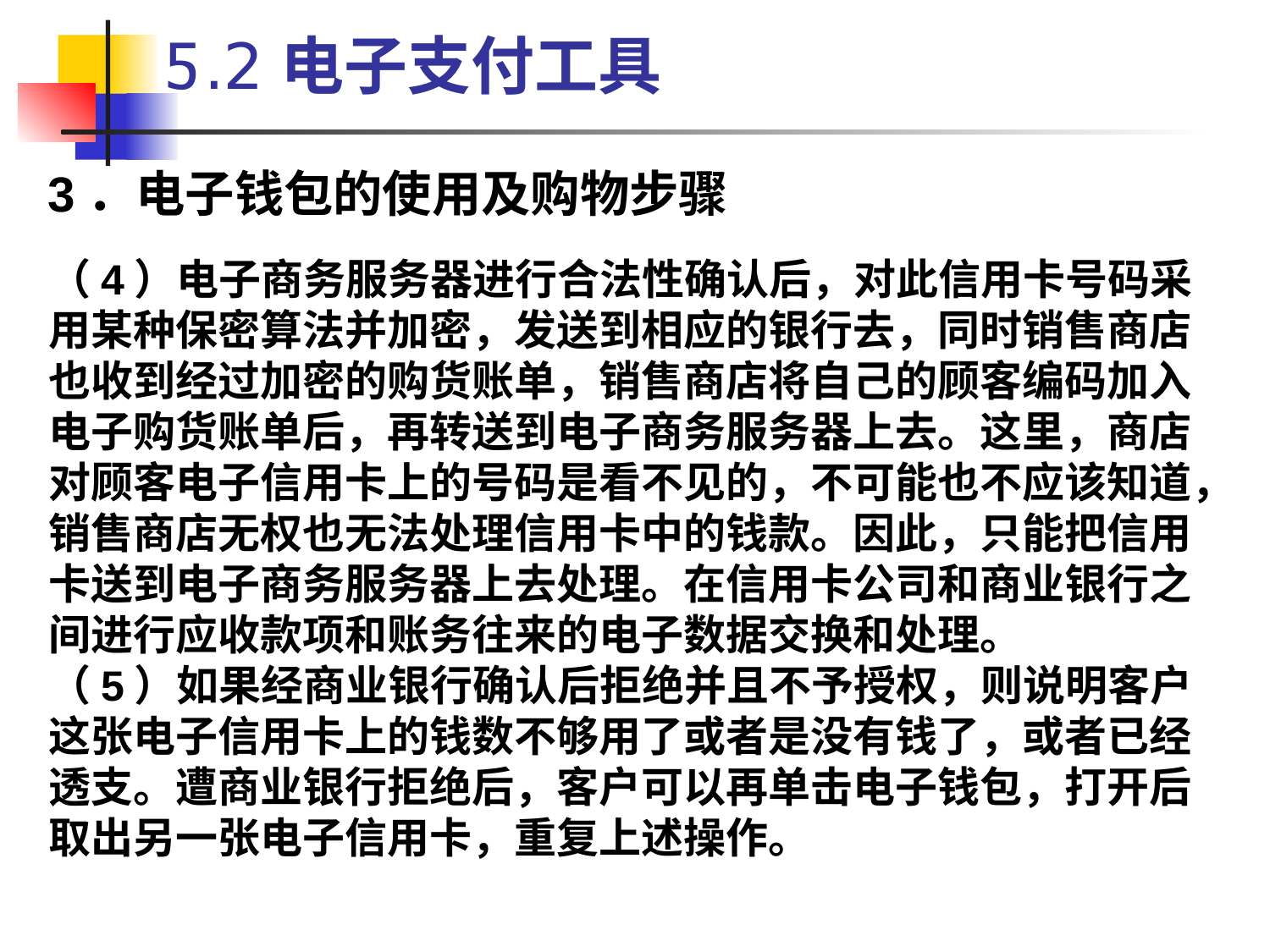

5.2电子支付工具
3．电子钱包的使用及购物步骤
（4）电子商务服务器进行合法性确认后，对此信用卡号码采用某种保密算法并加密，发送到相应的银行去，同时销售商店也收到经过加密的购货账单，销售商店将自己的顾客编码加入电子购货账单后，再转送到电子商务服务器上去。这里，商店对顾客电子信用卡上的号码是看不见的，不可能也不应该知道，销售商店无权也无法处理信用卡中的钱款。因此，只能把信用卡送到电子商务服务器上去处理。在信用卡公司和商业银行之间进行应收款项和账务往来的电子数据交换和处理。
（5）如果经商业银行确认后拒绝并且不予授权，则说明客户这张电子信用卡上的钱数不够用了或者是没有钱了，或者已经透支。遭商业银行拒绝后，客户可以再单击电子钱包，打开后取出另一张电子信用卡，重复上述操作。